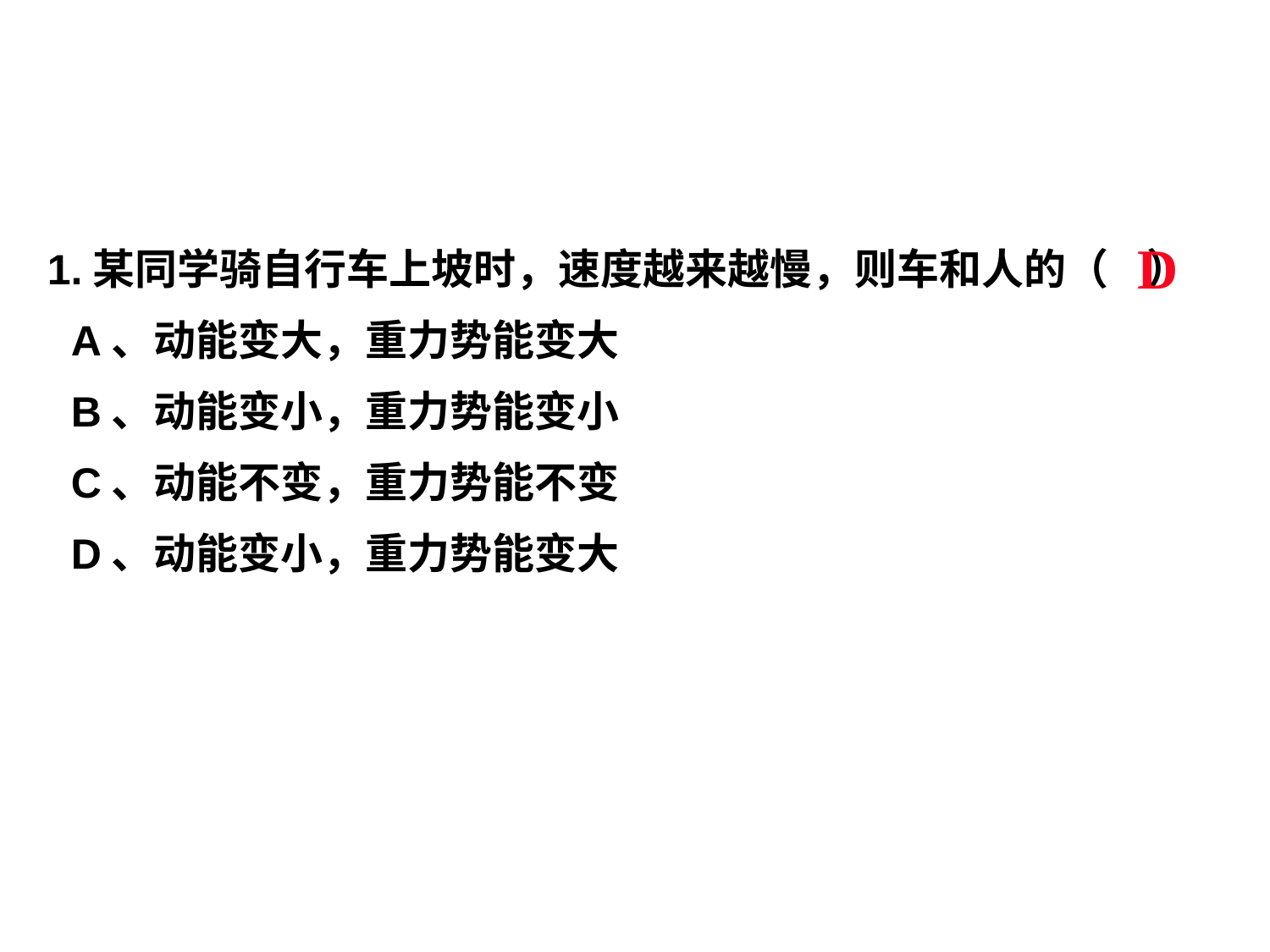

1.某同学骑自行车上坡时，速度越来越慢，则车和人的（    ）
  A、动能变大，重力势能变大
  B、动能变小，重力势能变小
  C、动能不变，重力势能不变
  D、动能变小，重力势能变大
D